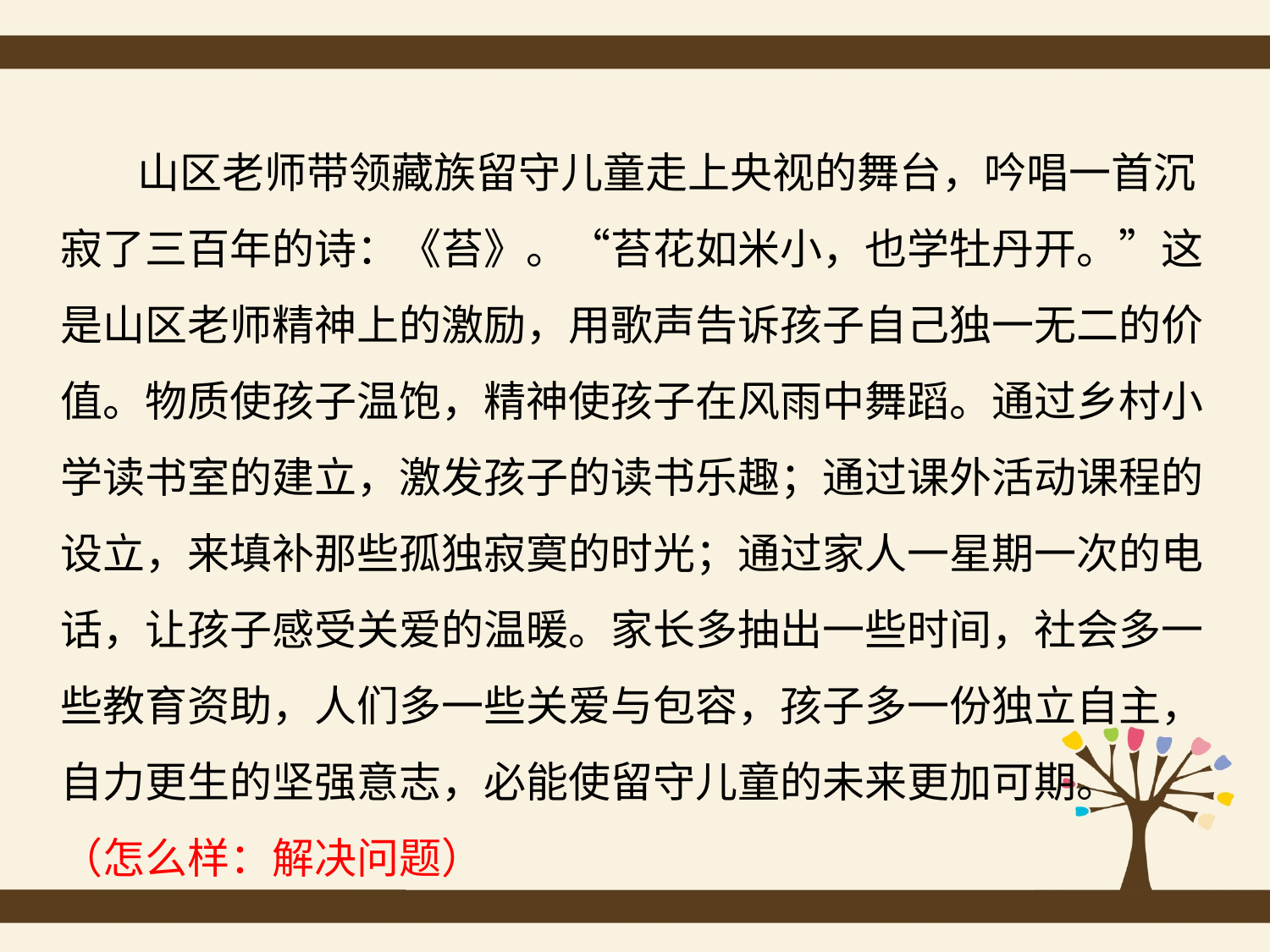

山区老师带领藏族留守儿童走上央视的舞台，吟唱一首沉寂了三百年的诗：《苔》。“苔花如米小，也学牡丹开。”这是山区老师精神上的激励，用歌声告诉孩子自己独一无二的价值。物质使孩子温饱，精神使孩子在风雨中舞蹈。通过乡村小学读书室的建立，激发孩子的读书乐趣；通过课外活动课程的设立，来填补那些孤独寂寞的时光；通过家人一星期一次的电话，让孩子感受关爱的温暖。家长多抽出一些时间，社会多一些教育资助，人们多一些关爱与包容，孩子多一份独立自主，自力更生的坚强意志，必能使留守儿童的未来更加可期。
（怎么样：解决问题）